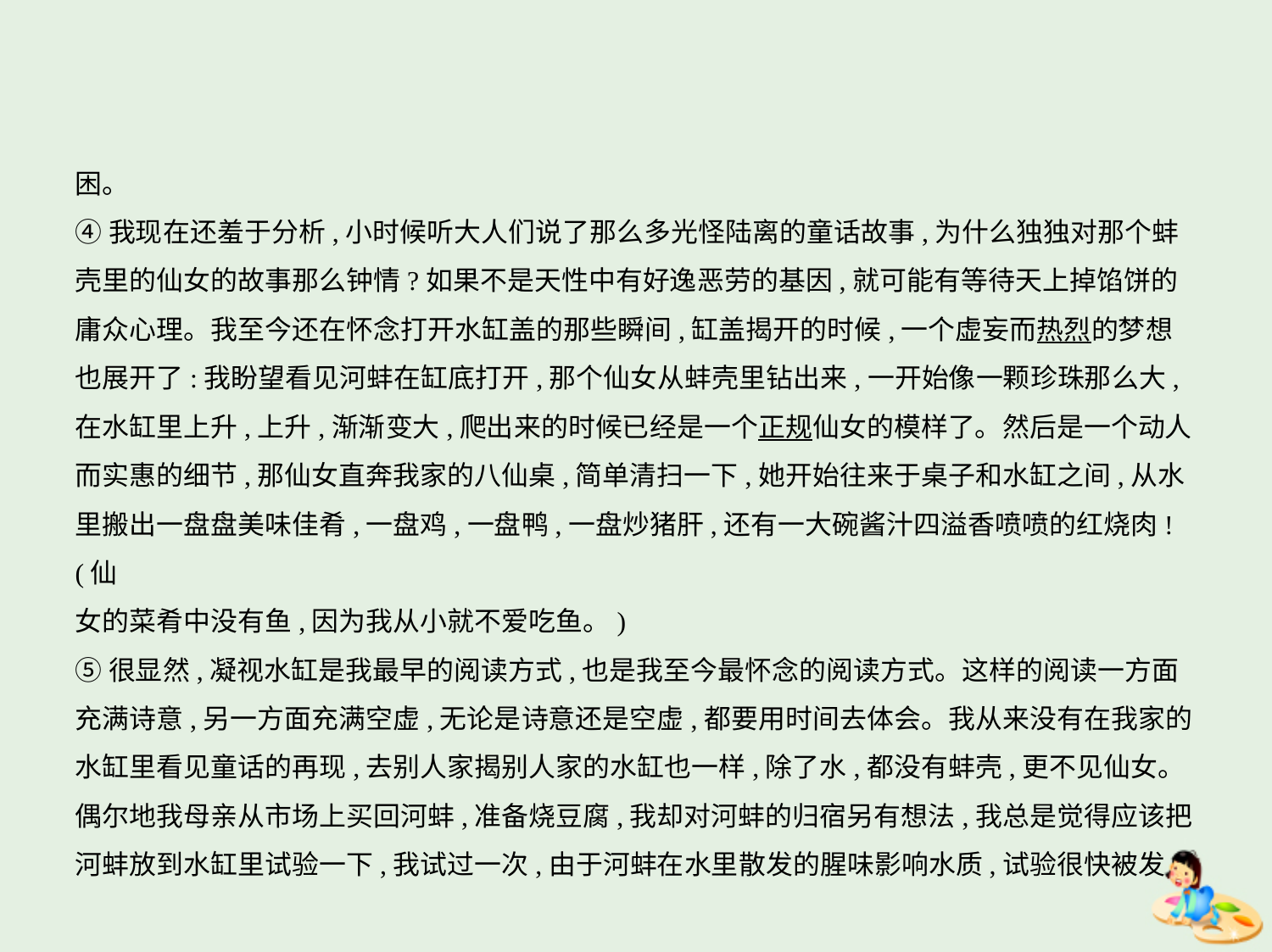

困。
④我现在还羞于分析,小时候听大人们说了那么多光怪陆离的童话故事,为什么独独对那个蚌
壳里的仙女的故事那么钟情?如果不是天性中有好逸恶劳的基因,就可能有等待天上掉馅饼的
庸众心理。我至今还在怀念打开水缸盖的那些瞬间,缸盖揭开的时候,一个虚妄而热烈的梦想
也展开了:我盼望看见河蚌在缸底打开,那个仙女从蚌壳里钻出来,一开始像一颗珍珠那么大,
在水缸里上升,上升,渐渐变大,爬出来的时候已经是一个正规仙女的模样了。然后是一个动人
而实惠的细节,那仙女直奔我家的八仙桌,简单清扫一下,她开始往来于桌子和水缸之间,从水
里搬出一盘盘美味佳肴,一盘鸡,一盘鸭,一盘炒猪肝,还有一大碗酱汁四溢香喷喷的红烧肉!(仙
女的菜肴中没有鱼,因为我从小就不爱吃鱼。)
⑤很显然,凝视水缸是我最早的阅读方式,也是我至今最怀念的阅读方式。这样的阅读一方面
充满诗意,另一方面充满空虚,无论是诗意还是空虚,都要用时间去体会。我从来没有在我家的
水缸里看见童话的再现,去别人家揭别人家的水缸也一样,除了水,都没有蚌壳,更不见仙女。
偶尔地我母亲从市场上买回河蚌,准备烧豆腐,我却对河蚌的归宿另有想法,我总是觉得应该把
河蚌放到水缸里试验一下,我试过一次,由于河蚌在水里散发的腥味影响水质,试验很快被发